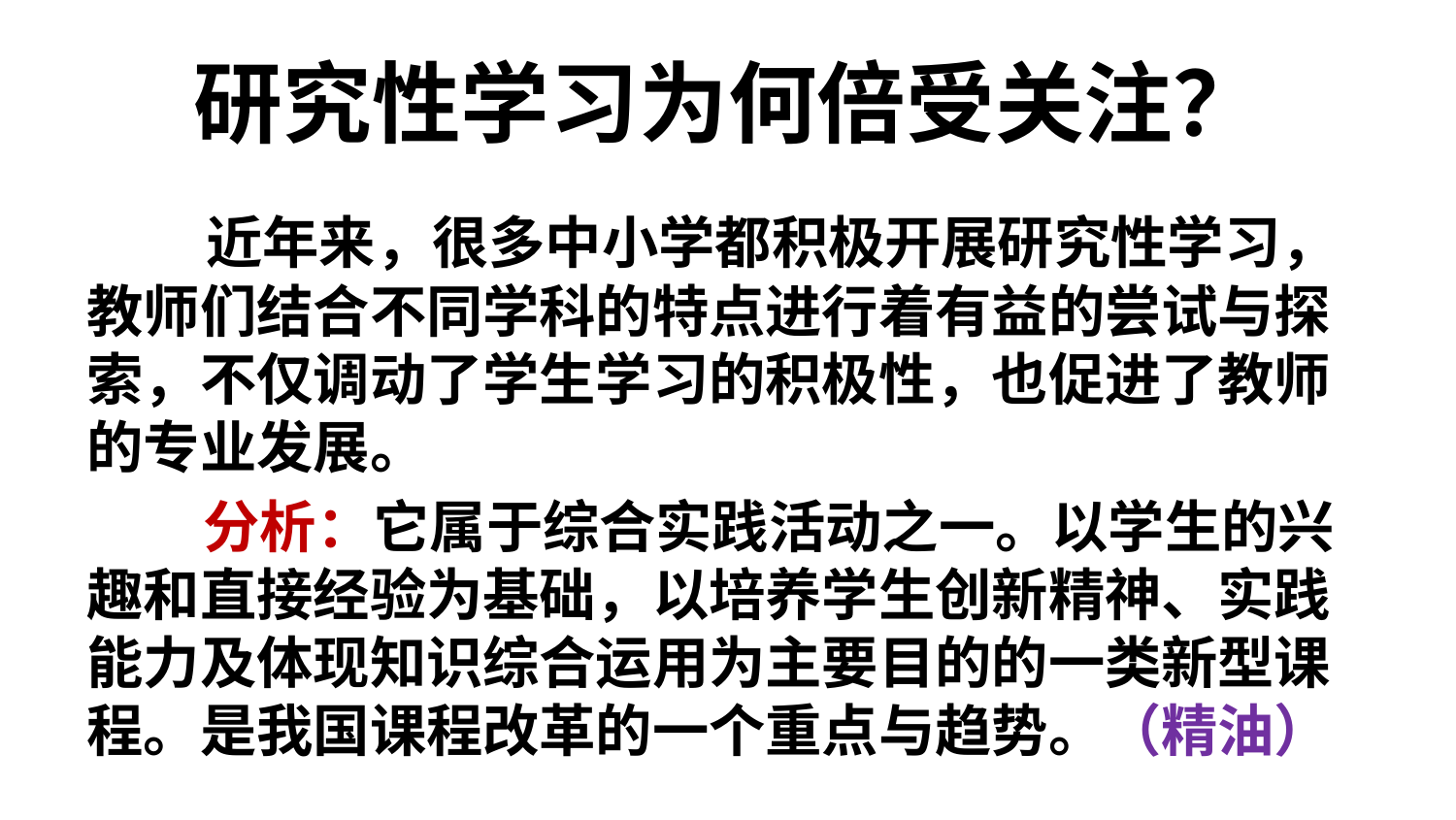

# 研究性学习为何倍受关注？
       近年来，很多中小学都积极开展研究性学习，教师们结合不同学科的特点进行着有益的尝试与探索，不仅调动了学生学习的积极性，也促进了教师的专业发展。
        分析：它属于综合实践活动之一。以学生的兴趣和直接经验为基础，以培养学生创新精神、实践能力及体现知识综合运用为主要目的的一类新型课程。是我国课程改革的一个重点与趋势。（精油）